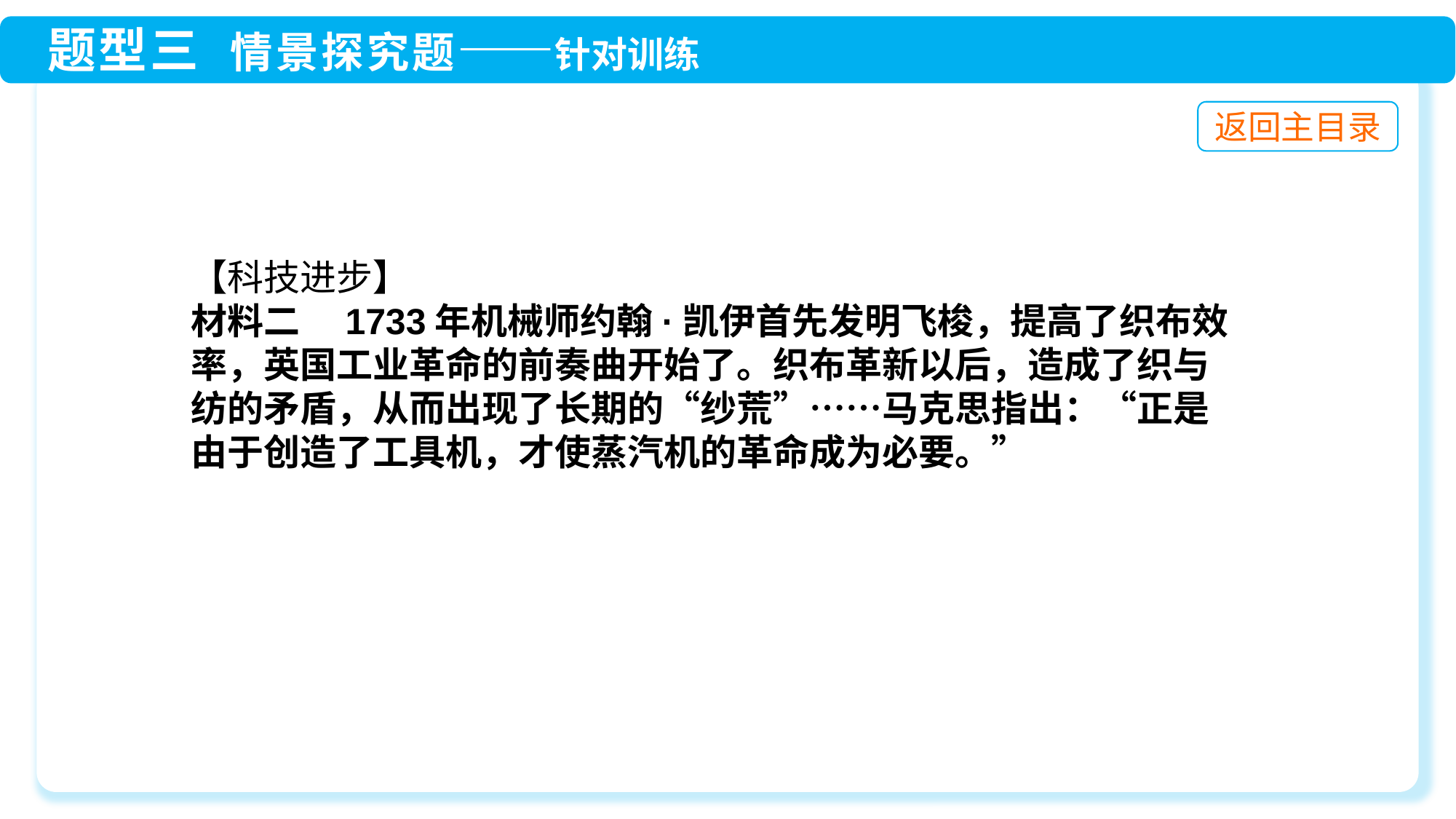

【科技进步】
材料二　1733年机械师约翰·凯伊首先发明飞梭，提高了织布效率，英国工业革命的前奏曲开始了。织布革新以后，造成了织与纺的矛盾，从而出现了长期的“纱荒”……马克思指出：“正是由于创造了工具机，才使蒸汽机的革命成为必要。”